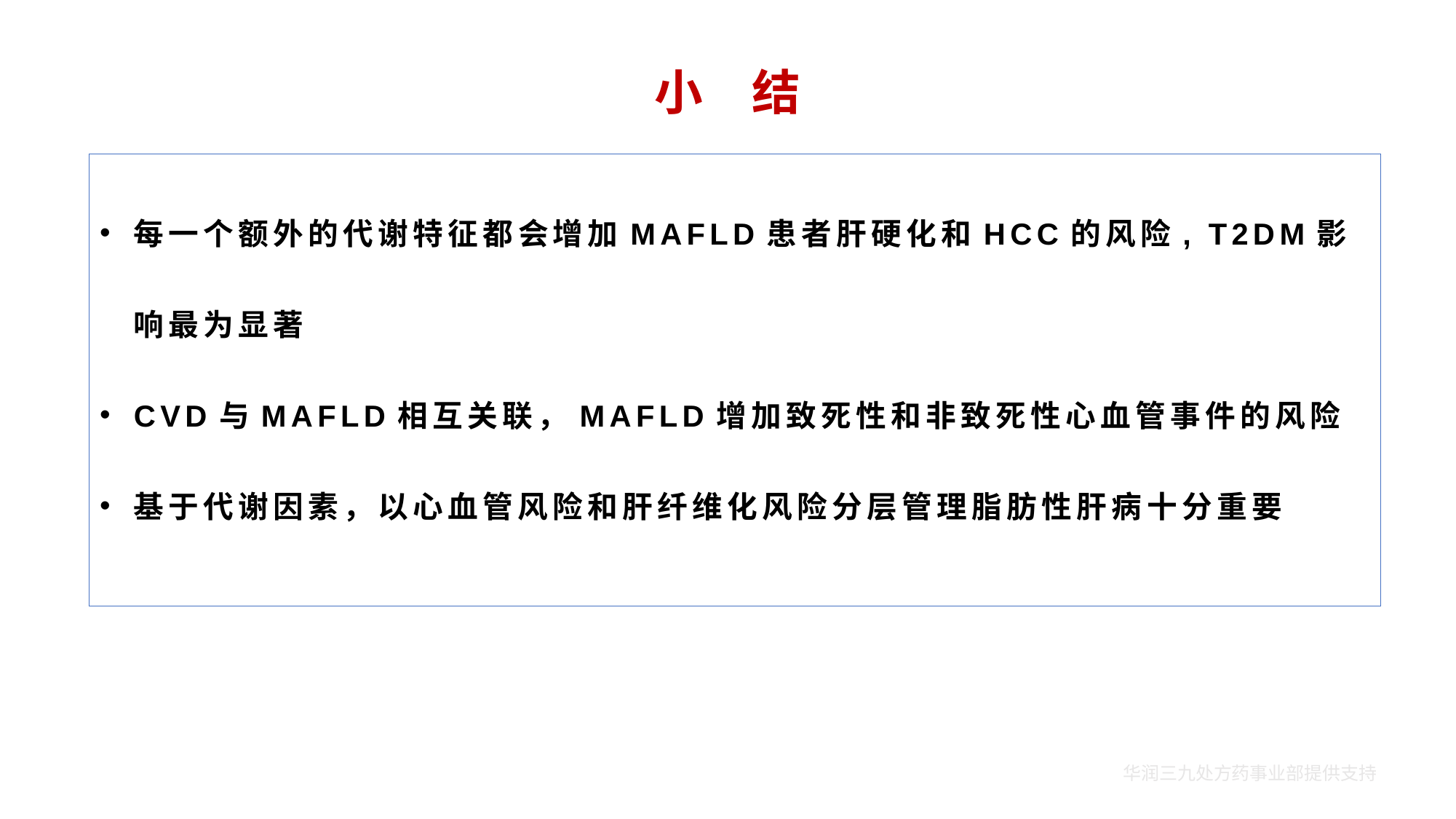

小  结
每一个额外的代谢特征都会增加MAFLD患者肝硬化和HCC的风险, T2DM影响最为显著
CVD与MAFLD相互关联，MAFLD增加致死性和非致死性心血管事件的风险
基于代谢因素，以心血管风险和肝纤维化风险分层管理脂肪性肝病十分重要